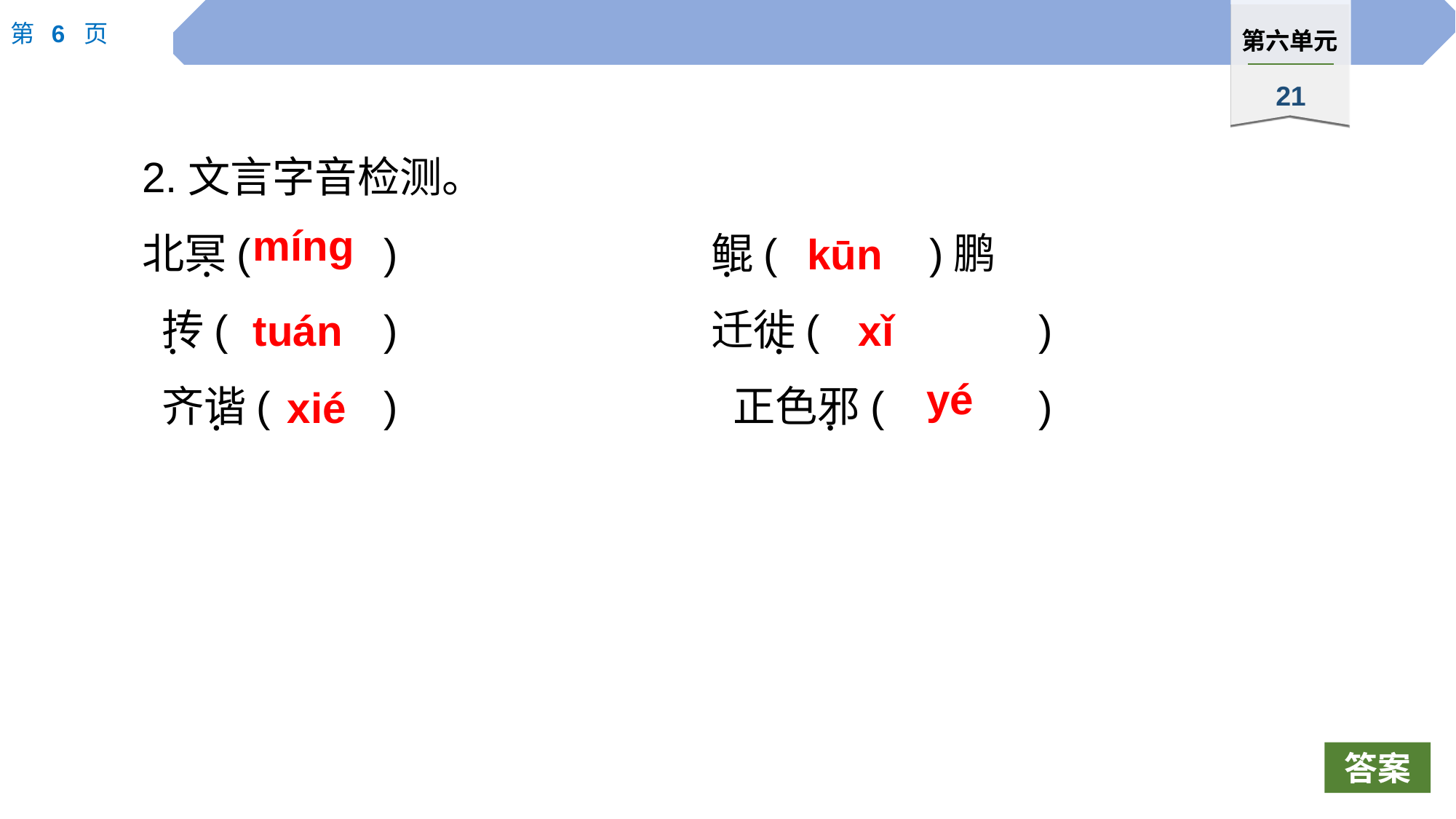

2.文言字音检测。
北冥(		)　　　　　	鲲(		)鹏
 抟(		)	 		迁徙(		)
 齐谐(		)			 正色邪(		)
míng
kūn
 ·
 ·
tuán
xǐ
 ·
 ·
yé
xié
 ·
 ·
答案